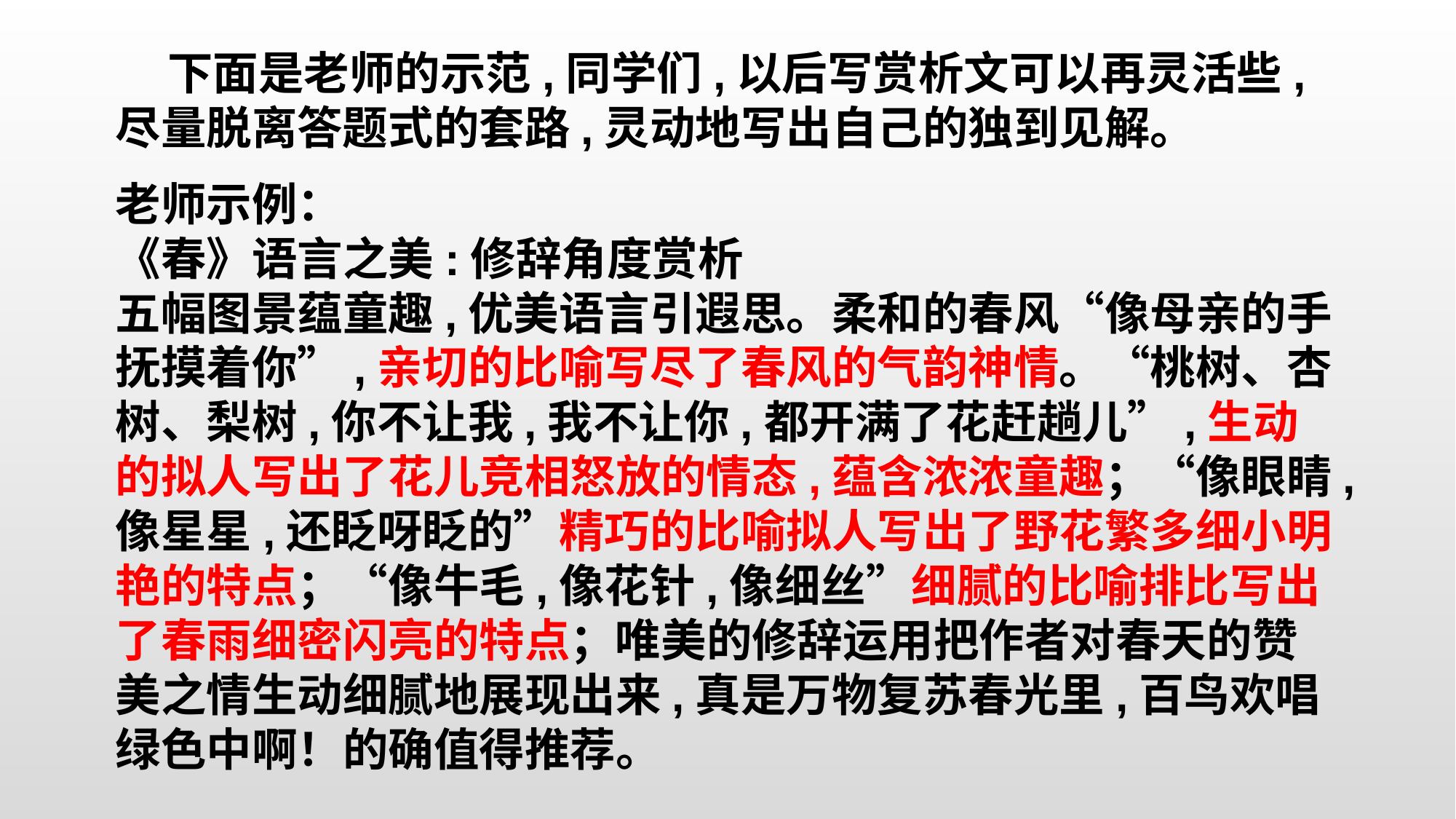

下面是老师的示范,同学们,以后写赏析文可以再灵活些,尽量脱离答题式的套路,灵动地写出自己的独到见解。
老师示例：
《春》语言之美:修辞角度赏析
五幅图景蕴童趣,优美语言引遐思。柔和的春风“像母亲的手抚摸着你”,亲切的比喻写尽了春风的气韵神情。“桃树、杏树、梨树,你不让我,我不让你,都开满了花赶趟儿”,生动的拟人写出了花儿竞相怒放的情态,蕴含浓浓童趣；“像眼睛,像星星,还眨呀眨的”精巧的比喻拟人写出了野花繁多细小明艳的特点；“像牛毛,像花针,像细丝”细腻的比喻排比写出了春雨细密闪亮的特点；唯美的修辞运用把作者对春天的赞美之情生动细腻地展现出来,真是万物复苏春光里,百鸟欢唱绿色中啊！的确值得推荐。